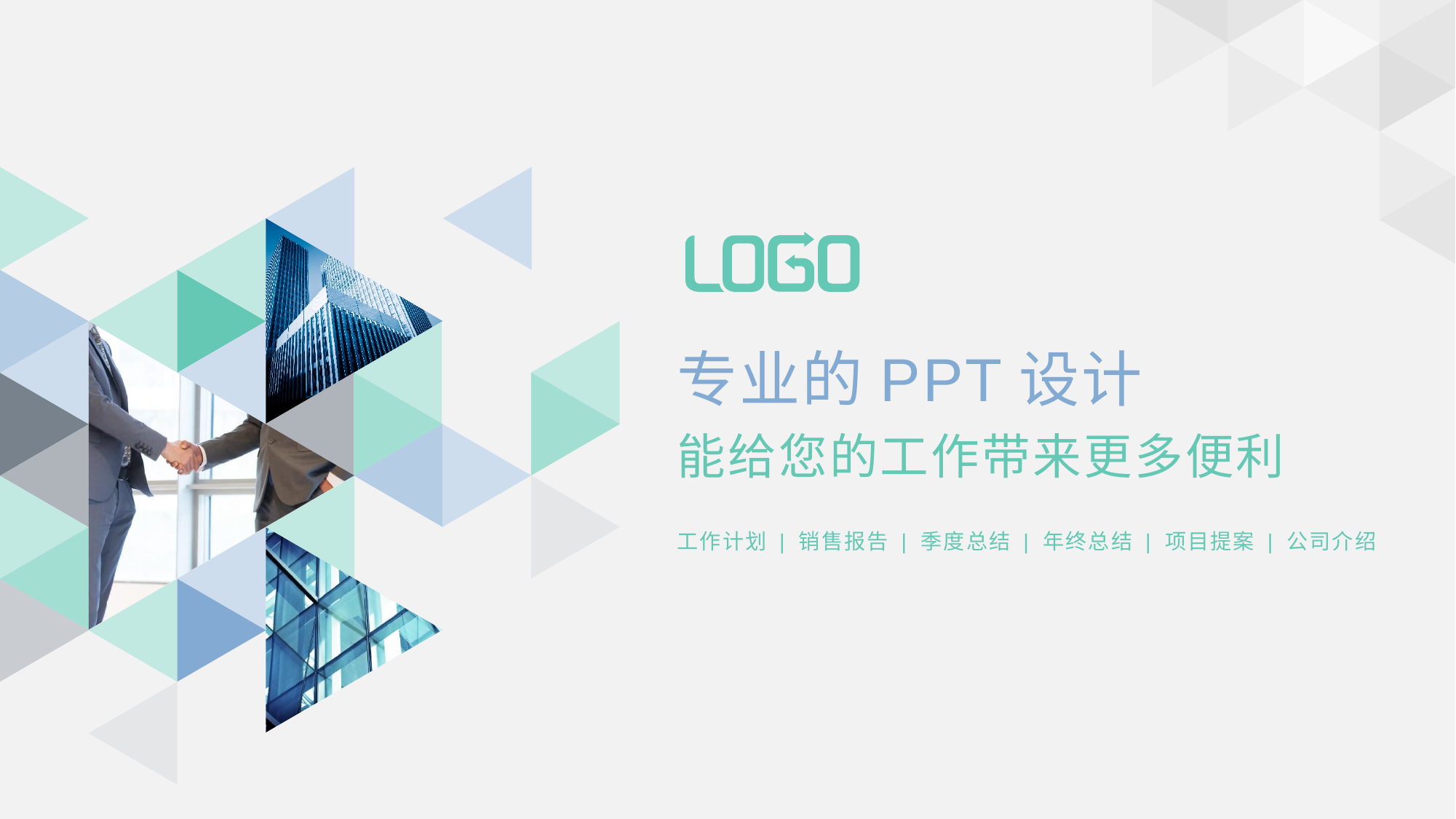

专业的PPT设计
能给您的工作带来更多便利

工作计划 | 销售报告 | 季度总结 | 年终总结 | 项目提案 | 公司介绍